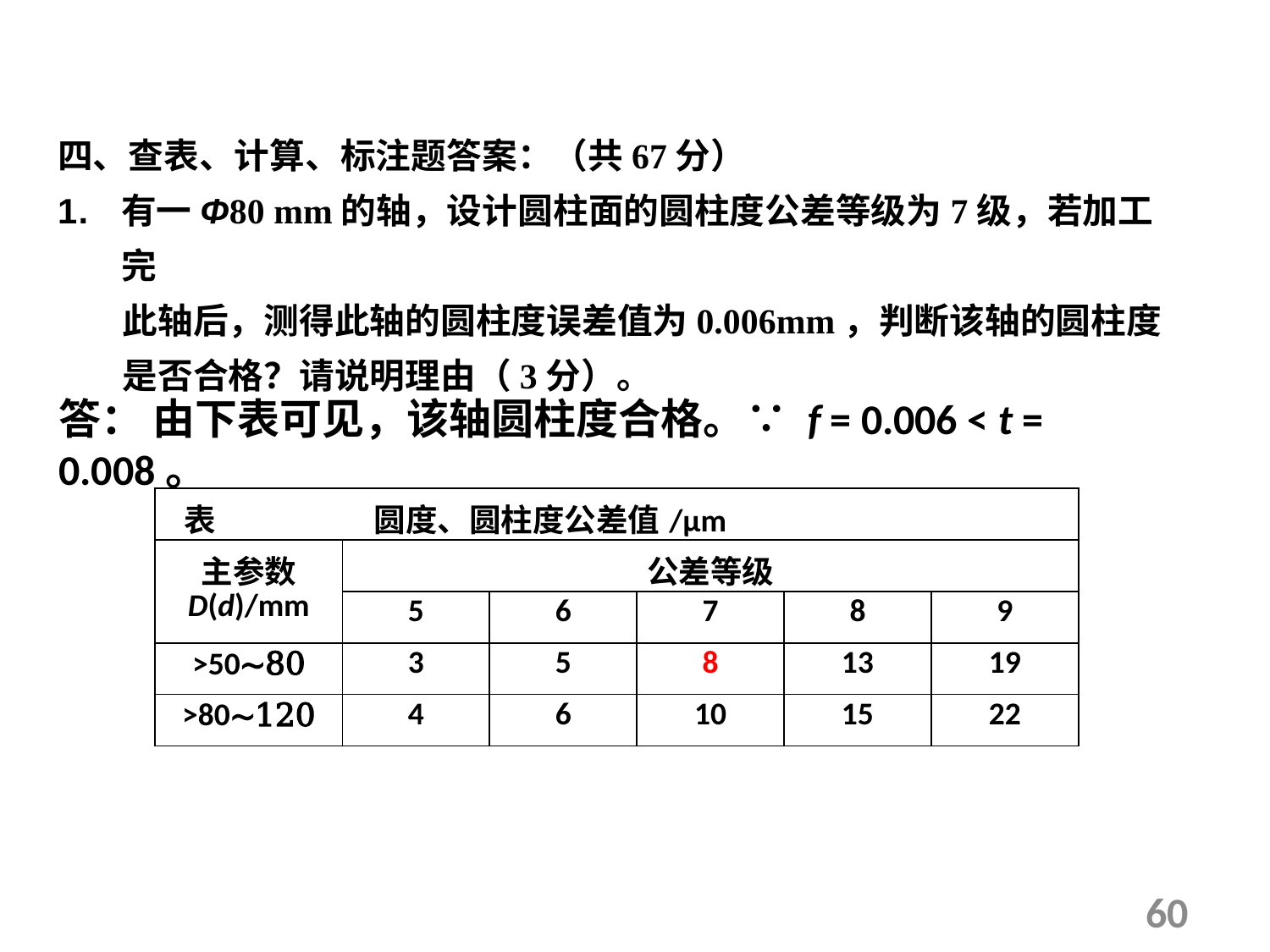

四、查表、计算、标注题答案：（共67分）
有一Φ80 mm的轴，设计圆柱面的圆柱度公差等级为7级，若加工完
       此轴后，测得此轴的圆柱度误差值为0.006mm，判断该轴的圆柱度
       是否合格？请说明理由（3分）。
答： 由下表可见，该轴圆柱度合格。∵ f = 0.006 < t = 0.008。
| 表 圆度、圆柱度公差值/μm |  |  |  |  |  |
| --- | --- | --- | --- | --- | --- |
| 主参数 D(d)/mm | 公差等级 |  |  |  |  |
|  | 5 | 6 | 7 | 8 | 9 |
| >50∼80 | 3 | 5 | 8 | 13 | 19 |
| >80∼120 | 4 | 6 | 10 | 15 | 22 |
60